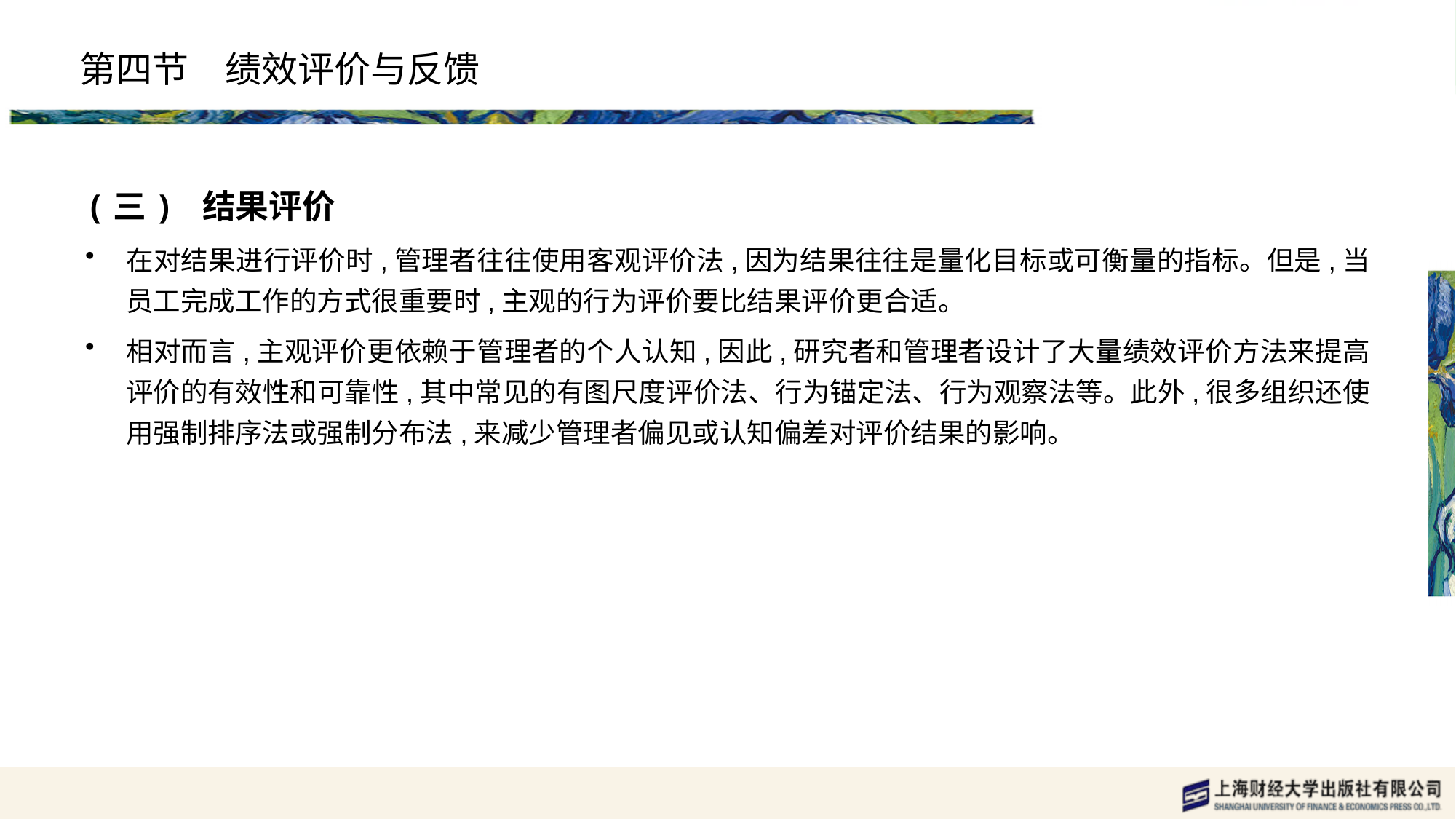

# 第四节　绩效评价与反馈
(三) 结果评价
在对结果进行评价时,管理者往往使用客观评价法,因为结果往往是量化目标或可衡量的指标。但是,当员工完成工作的方式很重要时,主观的行为评价要比结果评价更合适。
相对而言,主观评价更依赖于管理者的个人认知,因此,研究者和管理者设计了大量绩效评价方法来提高评价的有效性和可靠性,其中常见的有图尺度评价法、行为锚定法、行为观察法等。此外,很多组织还使用强制排序法或强制分布法,来减少管理者偏见或认知偏差对评价结果的影响。